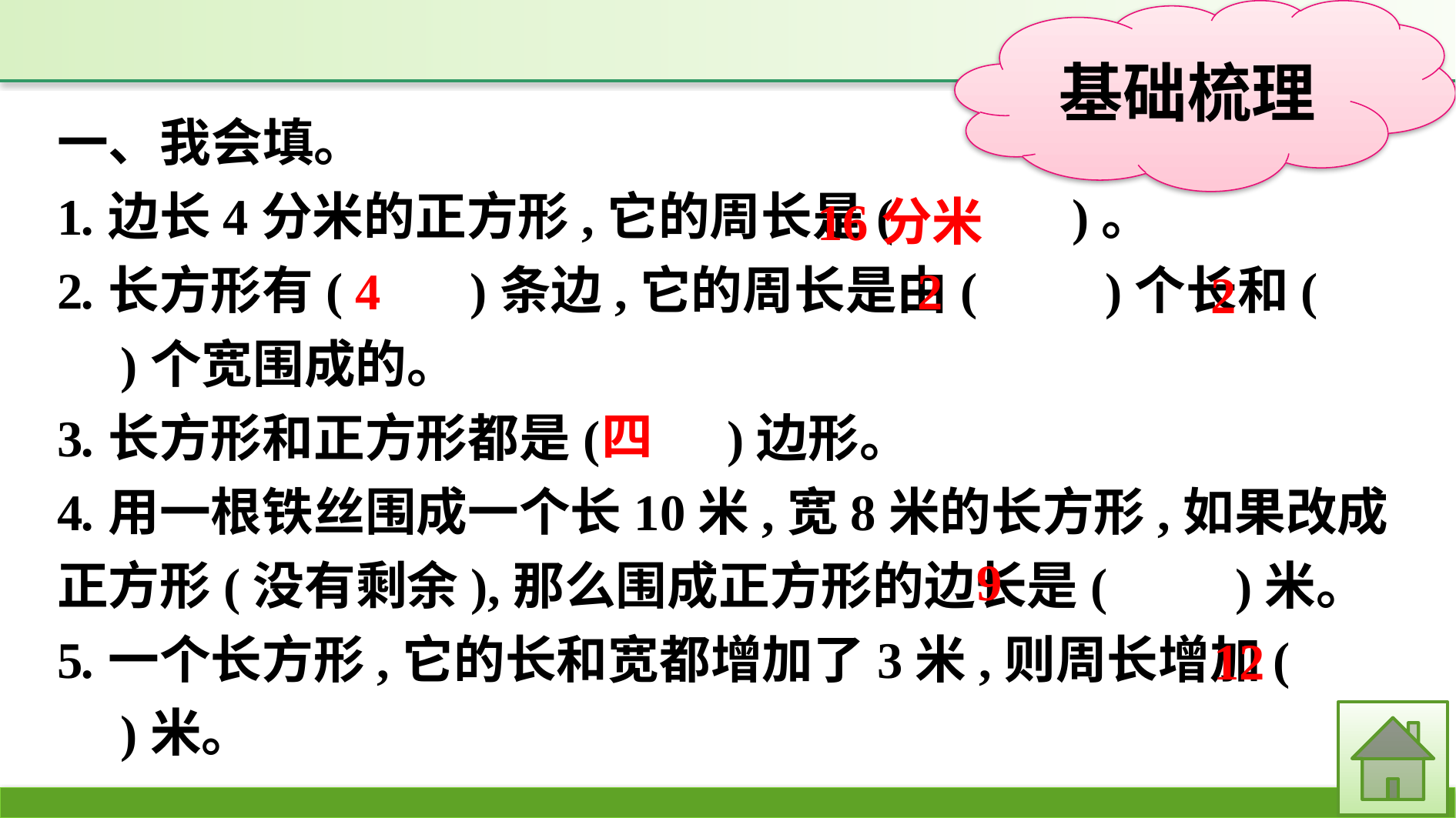

一、我会填。
1.边长4分米的正方形,它的周长是(　　　)。
2.长方形有(　　)条边,它的周长是由(　　)个长和(　　)个宽围成的。
3.长方形和正方形都是(　　)边形。
4.用一根铁丝围成一个长10米,宽8米的长方形,如果改成正方形(没有剩余),那么围成正方形的边长是(　　)米。
5.一个长方形,它的长和宽都增加了3米,则周长增加(　　)米。
16分米
2
4
2
四
9
12